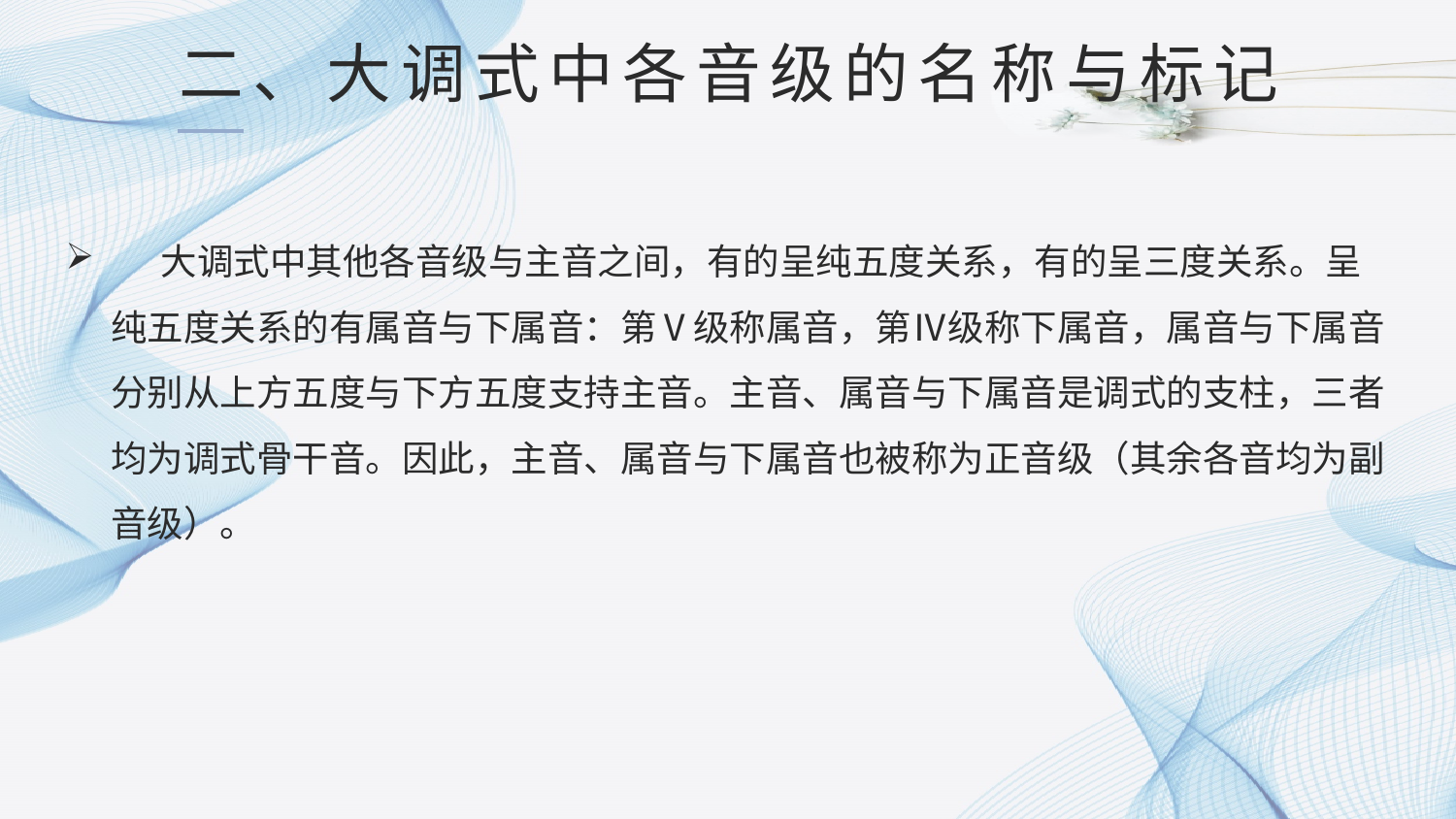

二、大调式中各音级的名称与标记
     大调式中其他各音级与主音之间，有的呈纯五度关系，有的呈三度关系。呈纯五度关系的有属音与下属音：第Ⅴ级称属音，第Ⅳ级称下属音，属音与下属音分别从上方五度与下方五度支持主音。主音、属音与下属音是调式的支柱，三者均为调式骨干音。因此，主音、属音与下属音也被称为正音级（其余各音均为副音级）。